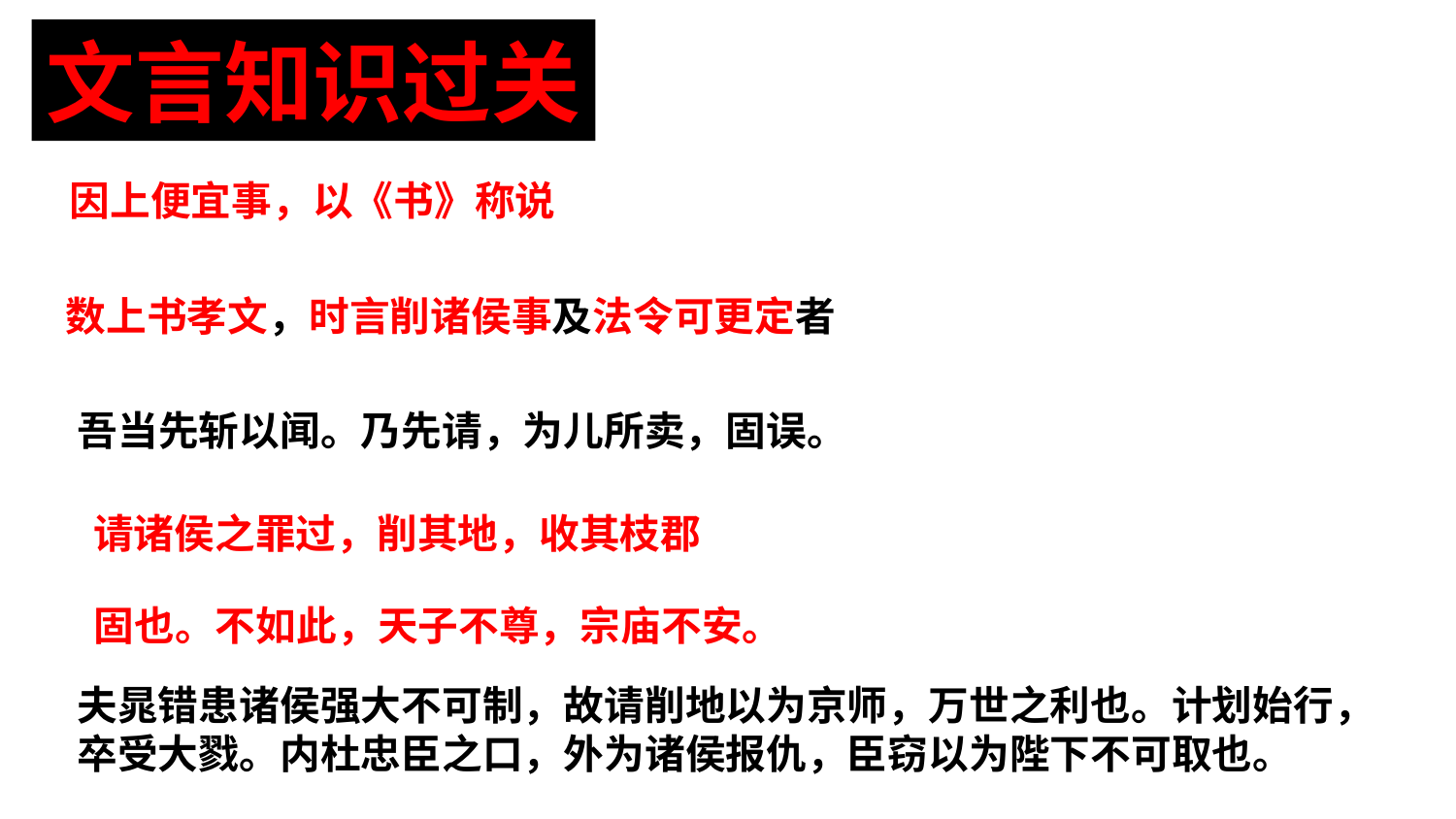

文言知识过关
因上便宜事，以《书》称说
数上书孝文，时言削诸侯事及法令可更定者
吾当先斩以闻。乃先请，为儿所卖，固误。
请诸侯之罪过，削其地，收其枝郡
固也。不如此，天子不尊，宗庙不安。
夫晁错患诸侯强大不可制，故请削地以为京师，万世之利也。计划始行，卒受大戮。内杜忠臣之口，外为诸侯报仇，臣窃以为陛下不可取也。